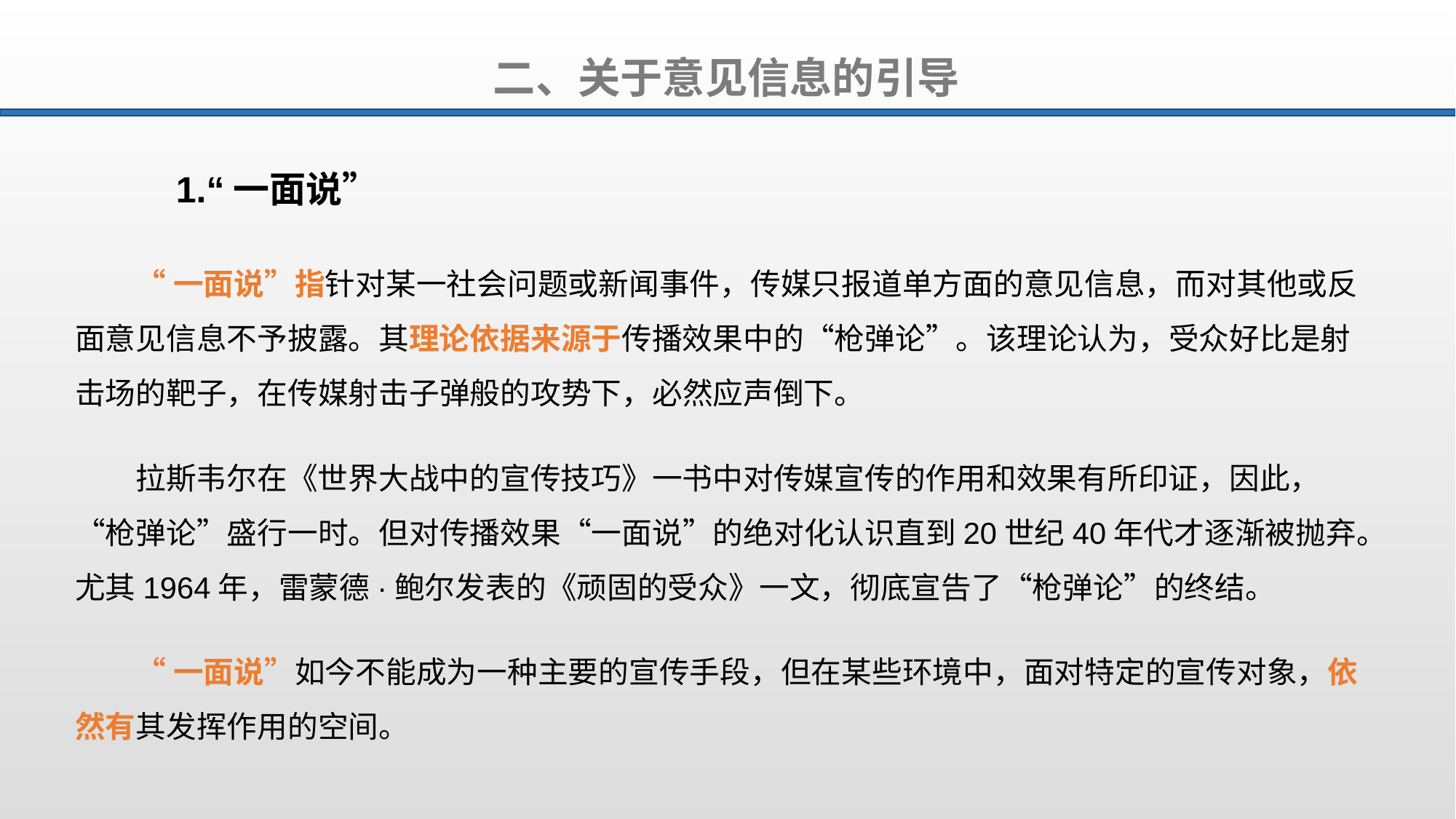

二、关于意见信息的引导

1.“一面说”
“一面说”指针对某一社会问题或新闻事件，传媒只报道单方面的意见信息，而对其他或反面意见信息不予披露。其理论依据来源于传播效果中的“枪弹论”。该理论认为，受众好比是射击场的靶子，在传媒射击子弹般的攻势下，必然应声倒下。
拉斯韦尔在《世界大战中的宣传技巧》一书中对传媒宣传的作用和效果有所印证，因此，“枪弹论”盛行一时。但对传播效果“一面说”的绝对化认识直到20世纪40年代才逐渐被抛弃。尤其1964年，雷蒙德·鲍尔发表的《顽固的受众》一文，彻底宣告了“枪弹论”的终结。
“一面说”如今不能成为一种主要的宣传手段，但在某些环境中，面对特定的宣传对象，依然有其发挥作用的空间。